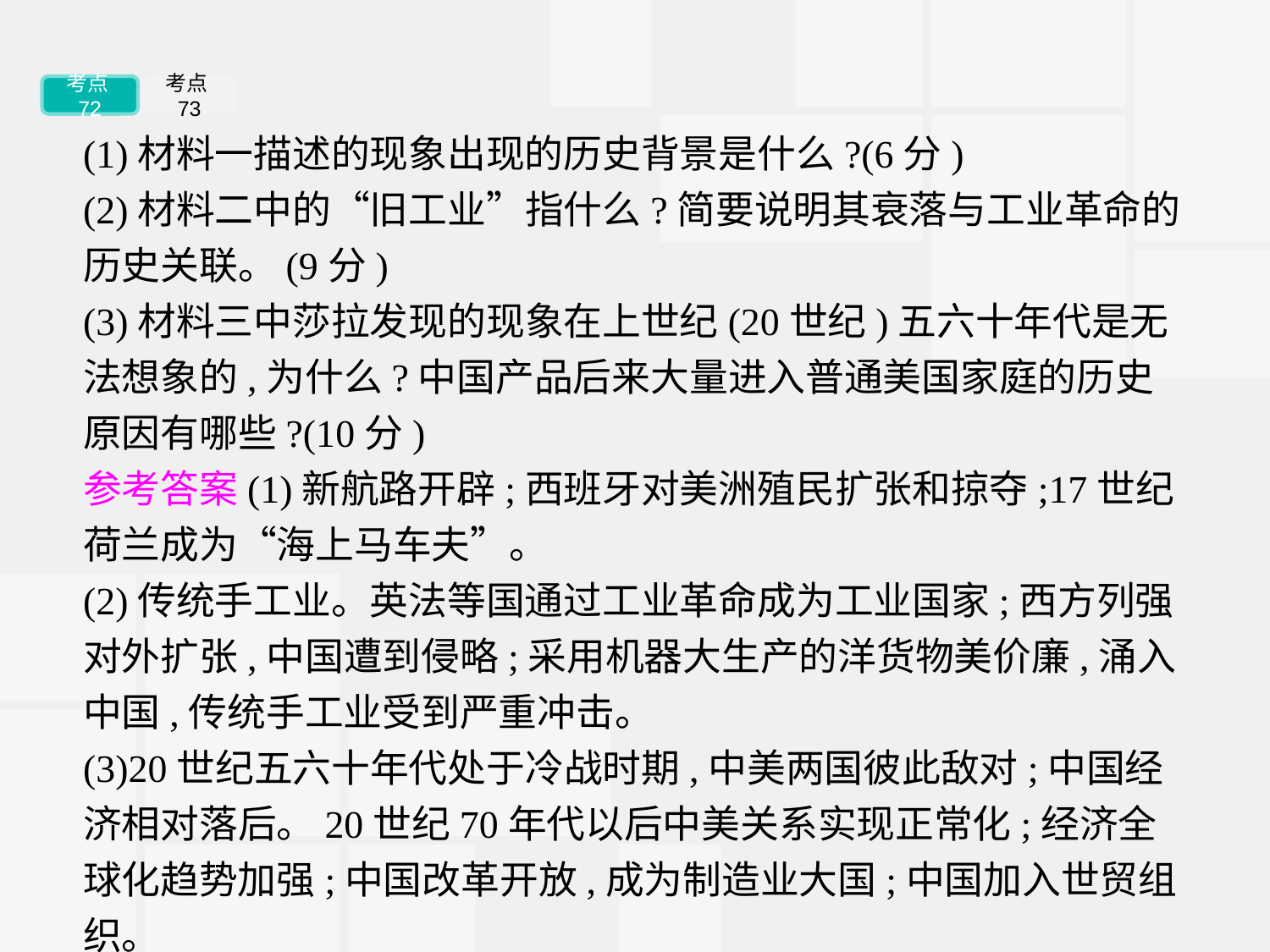

考点72
考点73
(1)材料一描述的现象出现的历史背景是什么?(6分)
(2)材料二中的“旧工业”指什么?简要说明其衰落与工业革命的历史关联。(9分)
(3)材料三中莎拉发现的现象在上世纪(20世纪)五六十年代是无法想象的,为什么?中国产品后来大量进入普通美国家庭的历史原因有哪些?(10分)
参考答案(1)新航路开辟;西班牙对美洲殖民扩张和掠夺;17世纪荷兰成为“海上马车夫”。
(2)传统手工业。英法等国通过工业革命成为工业国家;西方列强对外扩张,中国遭到侵略;采用机器大生产的洋货物美价廉,涌入中国,传统手工业受到严重冲击。
(3)20世纪五六十年代处于冷战时期,中美两国彼此敌对;中国经济相对落后。20世纪70年代以后中美关系实现正常化;经济全球化趋势加强;中国改革开放,成为制造业大国;中国加入世贸组织。